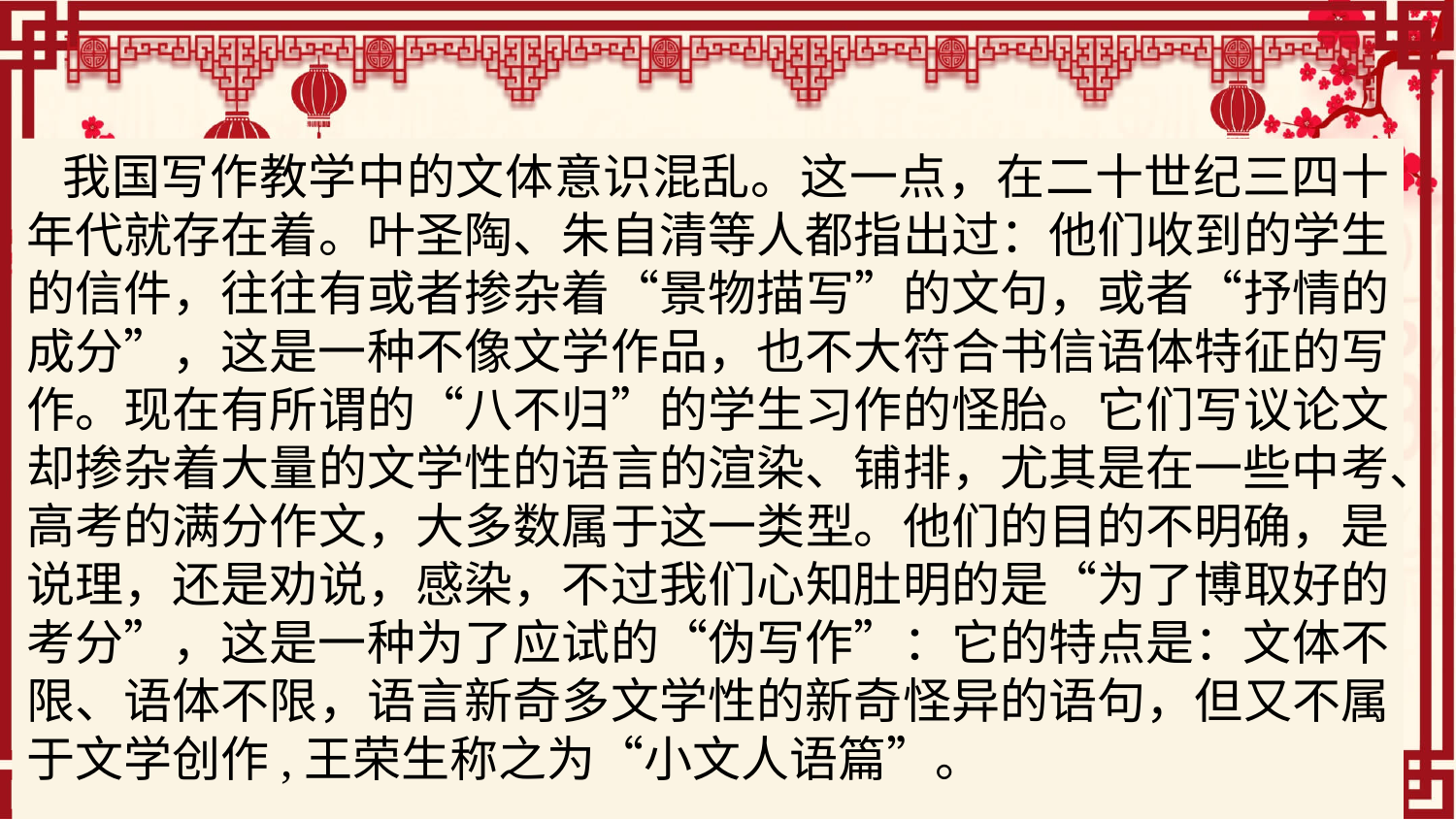

我国写作教学中的文体意识混乱。这一点，在二十世纪三四十年代就存在着。叶圣陶、朱自清等人都指出过：他们收到的学生的信件，往往有或者掺杂着“景物描写”的文句，或者“抒情的成分”，这是一种不像文学作品，也不大符合书信语体特征的写作。现在有所谓的“八不归”的学生习作的怪胎。它们写议论文却掺杂着大量的文学性的语言的渲染、铺排，尤其是在一些中考、高考的满分作文，大多数属于这一类型。他们的目的不明确，是说理，还是劝说，感染，不过我们心知肚明的是“为了博取好的考分”，这是一种为了应试的“伪写作”：它的特点是：文体不限、语体不限，语言新奇多文学性的新奇怪异的语句，但又不属于文学创作,王荣生称之为“小文人语篇”。